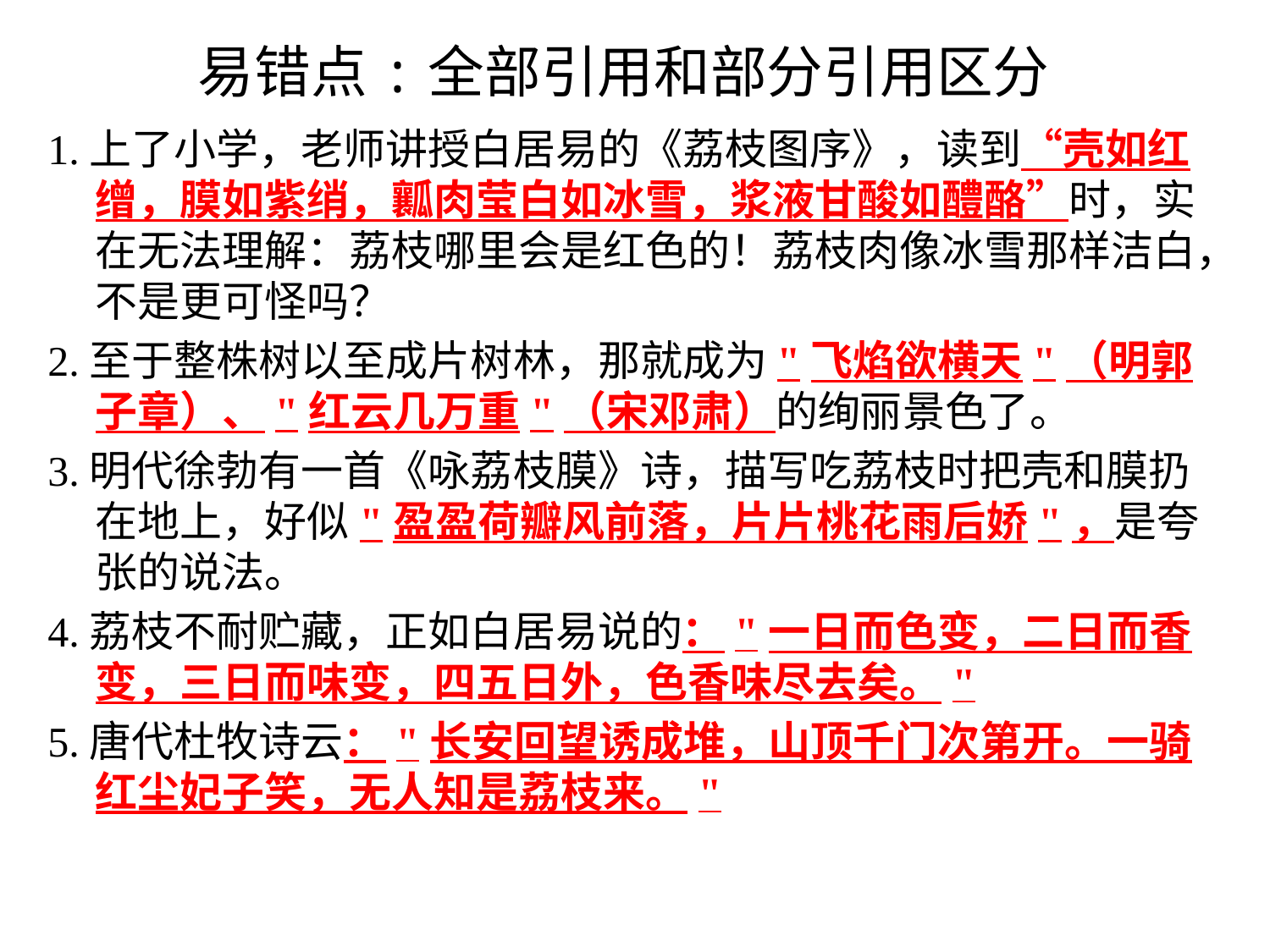

# 易错点:全部引用和部分引用区分
1.上了小学，老师讲授白居易的《荔枝图序》，读到“壳如红缯，膜如紫绡，瓤肉莹白如冰雪，浆液甘酸如醴酪”时，实在无法理解：荔枝哪里会是红色的！荔枝肉像冰雪那样洁白，不是更可怪吗？
2.至于整株树以至成片树林，那就成为"飞焰欲横天"（明郭子章）、"红云几万重"（宋邓肃）的绚丽景色了。
3.明代徐勃有一首《咏荔枝膜》诗，描写吃荔枝时把壳和膜扔在地上，好似"盈盈荷瓣风前落，片片桃花雨后娇"，是夸张的说法。
4.荔枝不耐贮藏，正如白居易说的："一日而色变，二日而香变，三日而味变，四五日外，色香味尽去矣。"
5.唐代杜牧诗云："长安回望诱成堆，山顶千门次第开。一骑红尘妃子笑，无人知是荔枝来。"